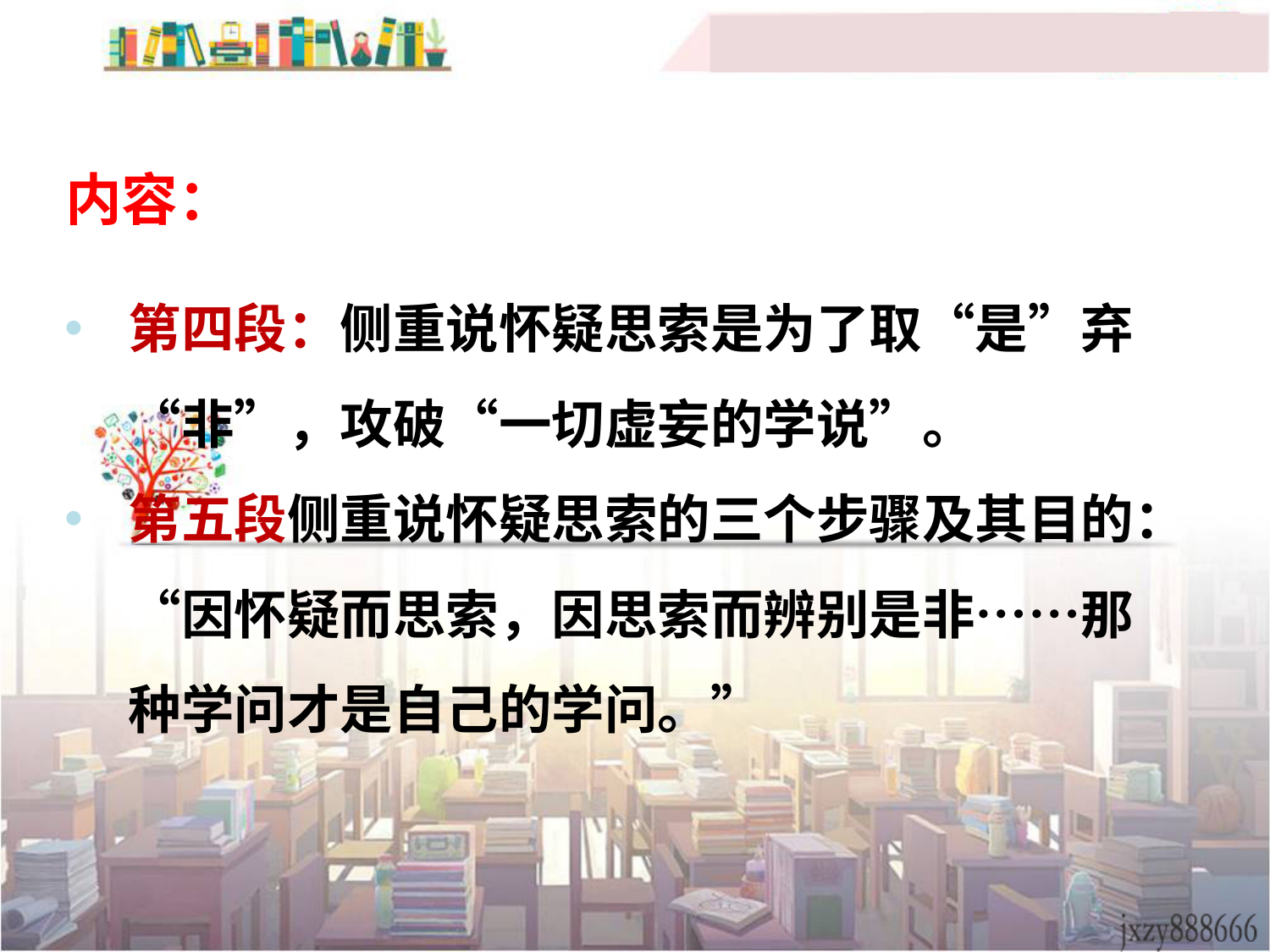

内容：
第四段：侧重说怀疑思索是为了取“是”弃“非”，攻破“一切虚妄的学说”。
第五段侧重说怀疑思索的三个步骤及其目的：“因怀疑而思索，因思索而辨别是非……那种学问才是自己的学问。”